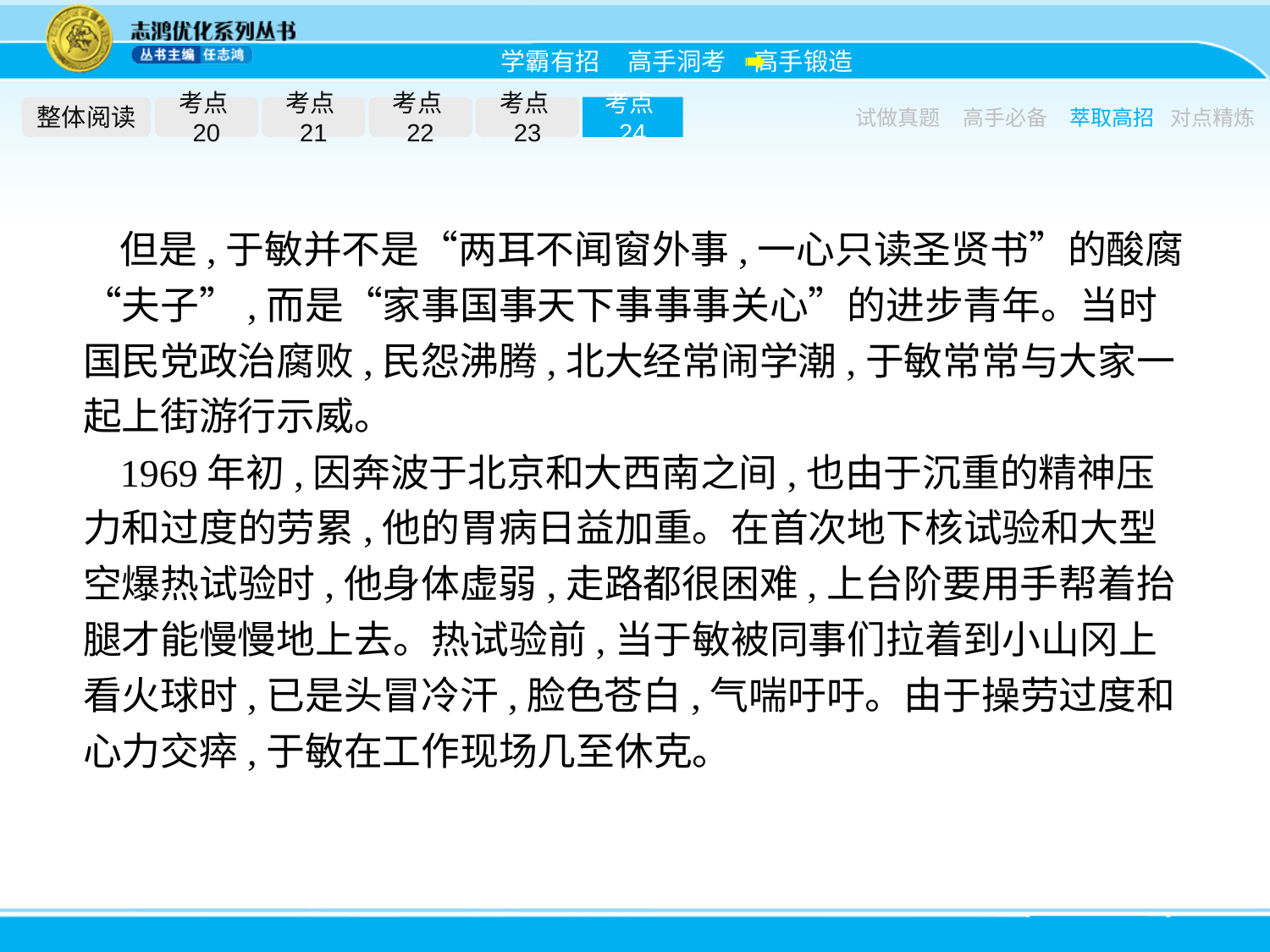

整体阅读
考点20
考点21
考点22
考点23
考点24
试做真题
高手必备
萃取高招
对点精炼
但是,于敏并不是“两耳不闻窗外事,一心只读圣贤书”的酸腐“夫子”,而是“家事国事天下事事事关心”的进步青年。当时国民党政治腐败,民怨沸腾,北大经常闹学潮,于敏常常与大家一起上街游行示威。
1969年初,因奔波于北京和大西南之间,也由于沉重的精神压力和过度的劳累,他的胃病日益加重。在首次地下核试验和大型空爆热试验时,他身体虚弱,走路都很困难,上台阶要用手帮着抬腿才能慢慢地上去。热试验前,当于敏被同事们拉着到小山冈上看火球时,已是头冒冷汗,脸色苍白,气喘吁吁。由于操劳过度和心力交瘁,于敏在工作现场几至休克。